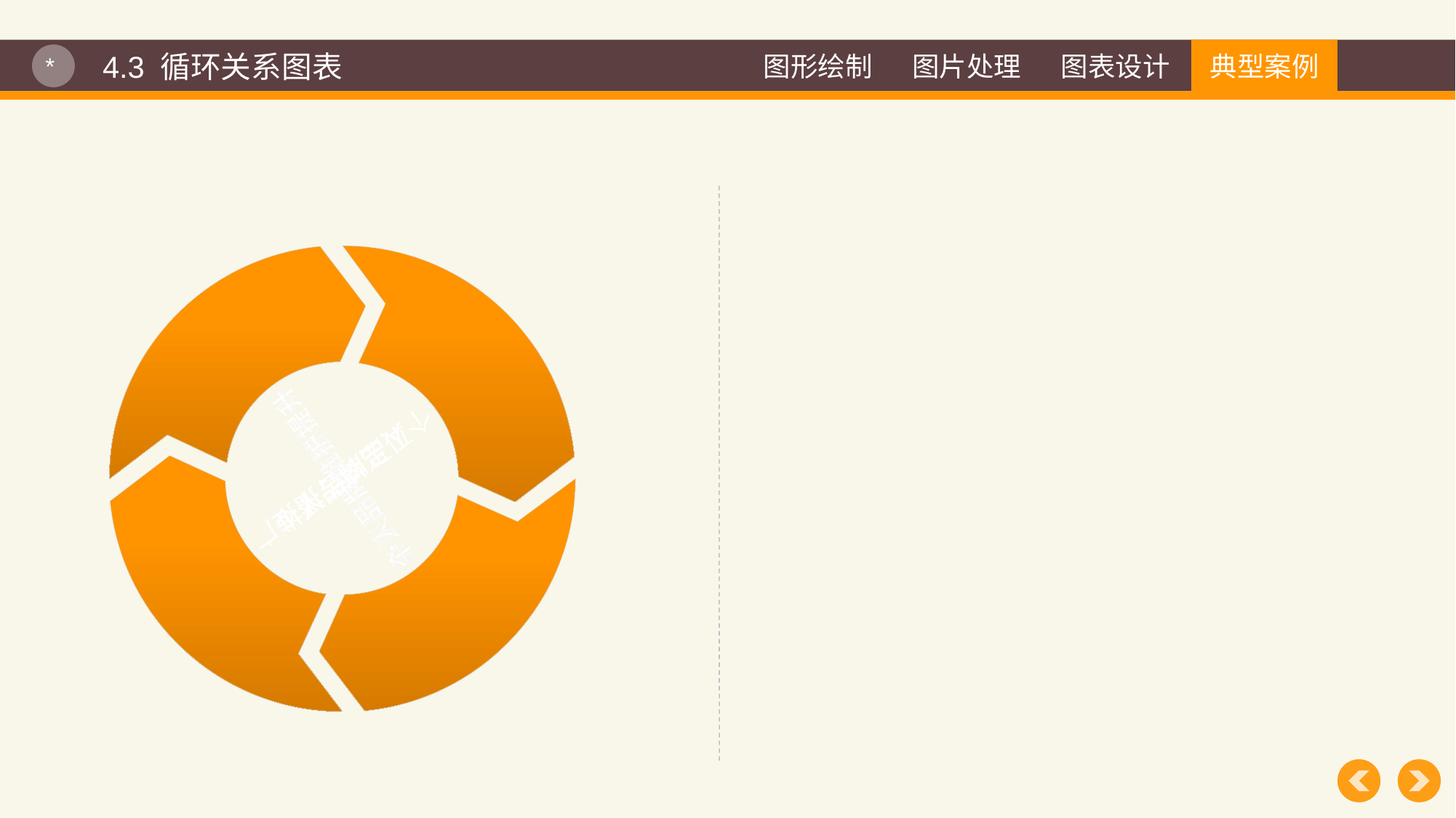

图形绘制
图片处理
图表设计
典型案例
典型案例
4.3 循环关系图表

*

个人品牌识别设计

个人品牌定位
个人品牌维护提升

个人品牌传播推广